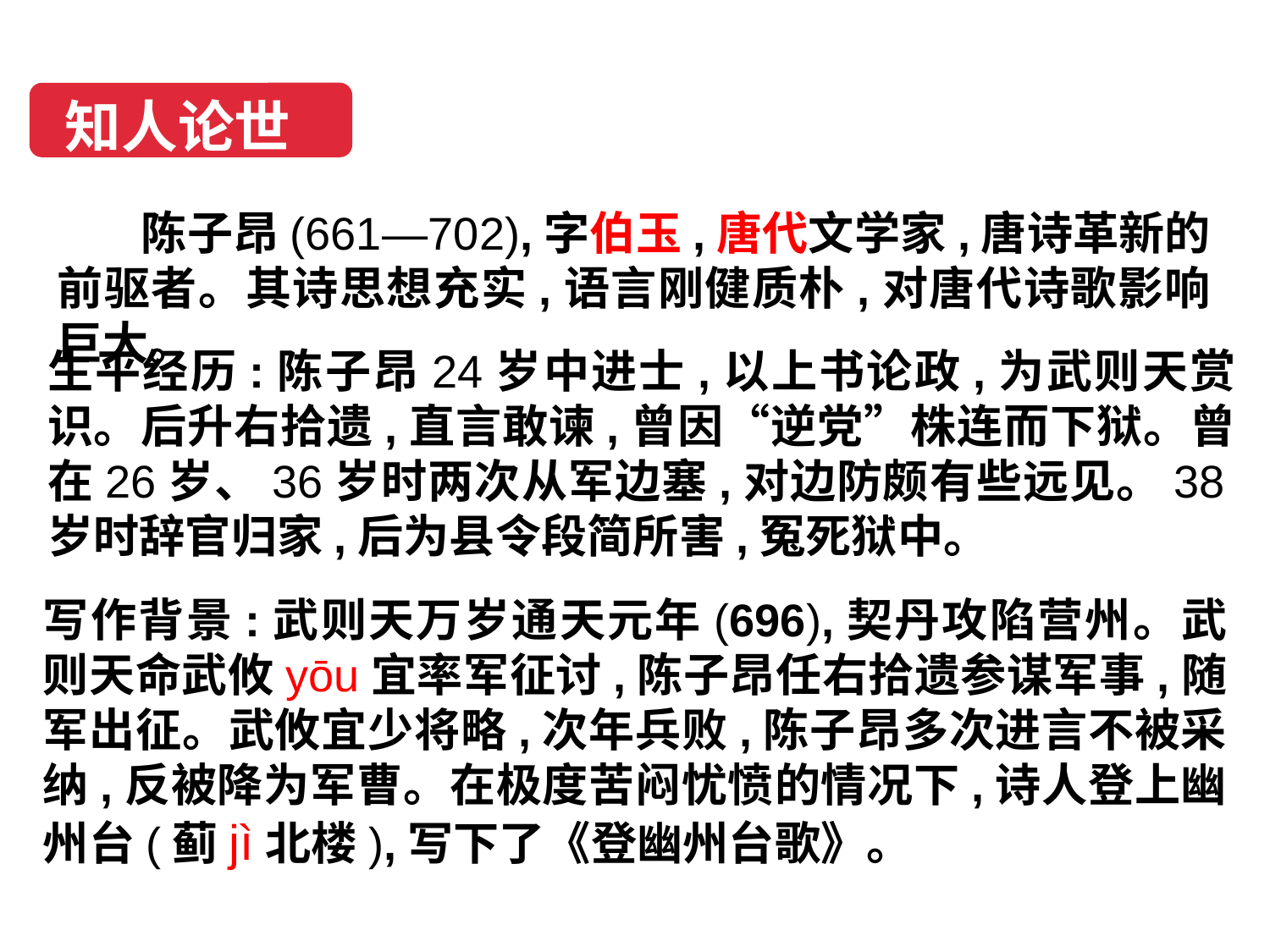

知人论世
       陈子昂(661—702),字伯玉,唐代文学家,唐诗革新的前驱者。其诗思想充实,语言刚健质朴,对唐代诗歌影响巨大。
生平经历:陈子昂24岁中进士,以上书论政,为武则天赏识。后升右拾遗,直言敢谏,曾因“逆党”株连而下狱。曾在26岁、36岁时两次从军边塞,对边防颇有些远见。38岁时辞官归家,后为县令段简所害,冤死狱中。

写作背景:武则天万岁通天元年(696),契丹攻陷营州。武则天命武攸yōu宜率军征讨,陈子昂任右拾遗参谋军事,随军出征。武攸宜少将略,次年兵败,陈子昂多次进言不被采纳,反被降为军曹。在极度苦闷忧愤的情况下,诗人登上幽州台(蓟jì北楼),写下了《登幽州台歌》。